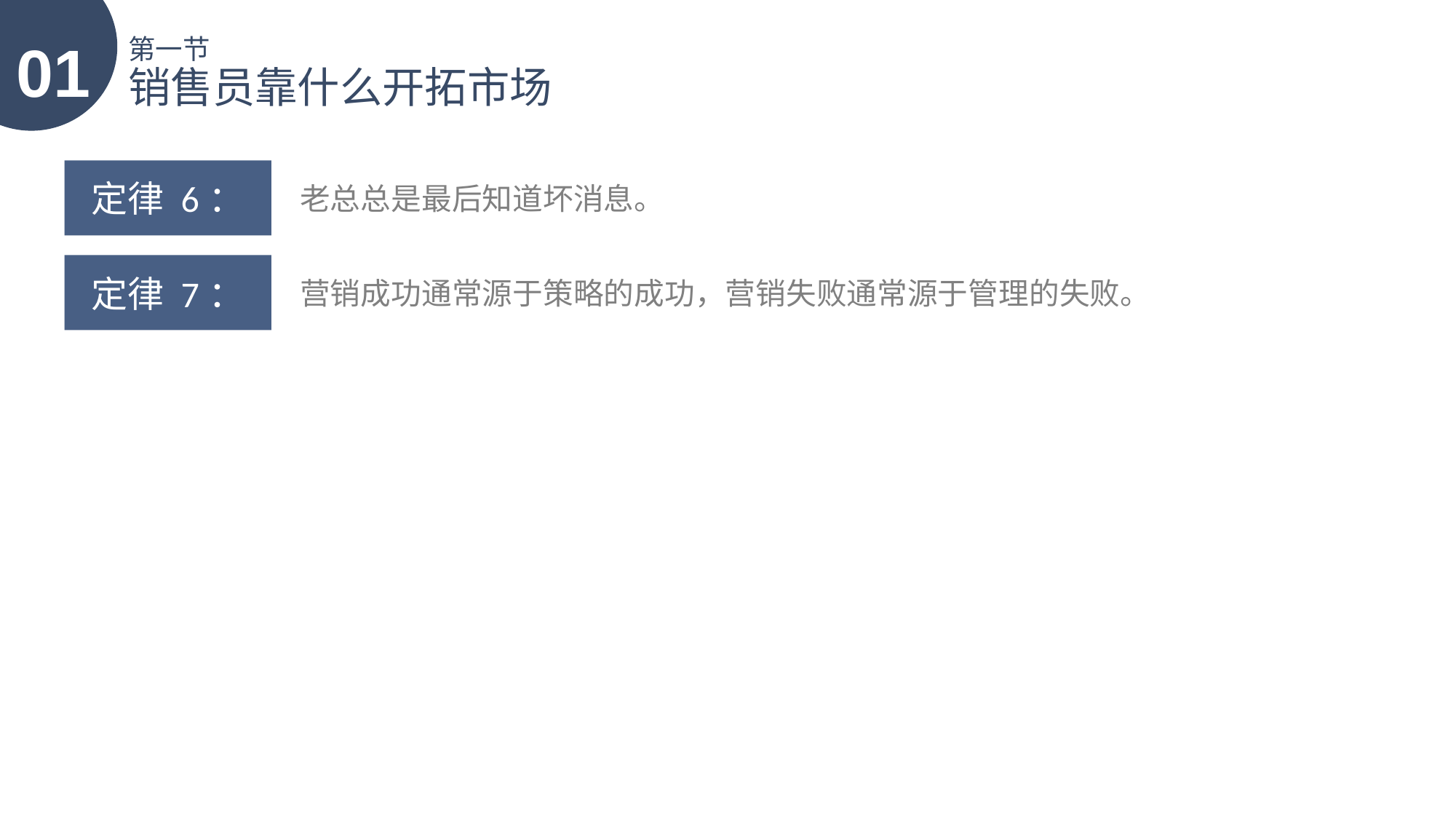

01
第一节
销售员靠什么开拓市场
定律 6：
老总总是最后知道坏消息。
定律 7：
营销成功通常源于策略的成功，营销失败通常源于管理的失败。